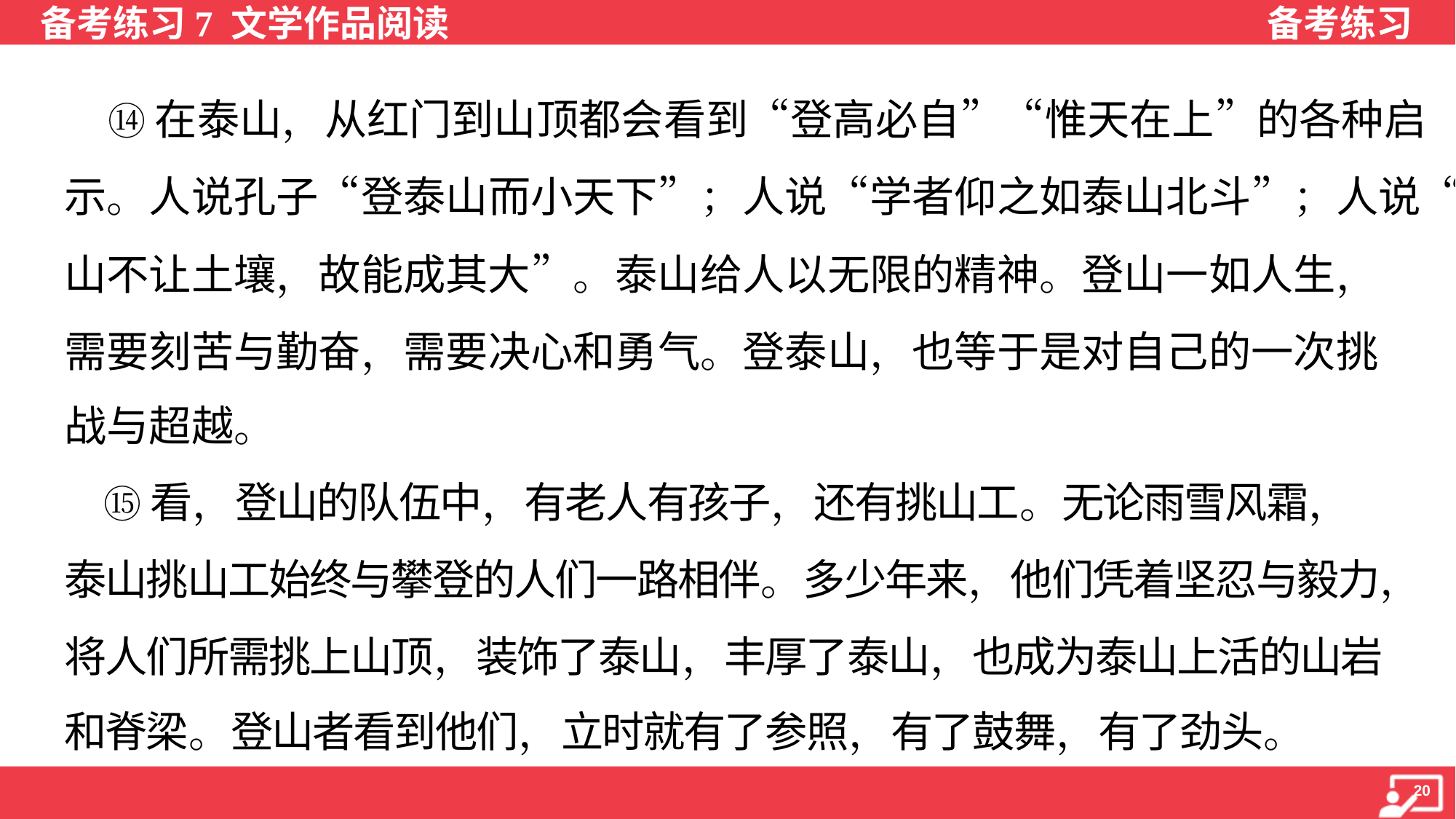

⑭在泰山，从红门到山顶都会看到“登高必自”“惟天在上”的各种启
示。人说孔子“登泰山而小天下”；人说“学者仰之如泰山北斗”；人说“泰
山不让土壤，故能成其大”。泰山给人以无限的精神。登山一如人生，
需要刻苦与勤奋，需要决心和勇气。登泰山，也等于是对自己的一次挑
战与超越。
    ⑮看，登山的队伍中，有老人有孩子，还有挑山工。无论雨雪风霜，
泰山挑山工始终与攀登的人们一路相伴。多少年来，他们凭着坚忍与毅力，
将人们所需挑上山顶，装饰了泰山，丰厚了泰山，也成为泰山上活的山岩
和脊梁。登山者看到他们，立时就有了参照，有了鼓舞，有了劲头。